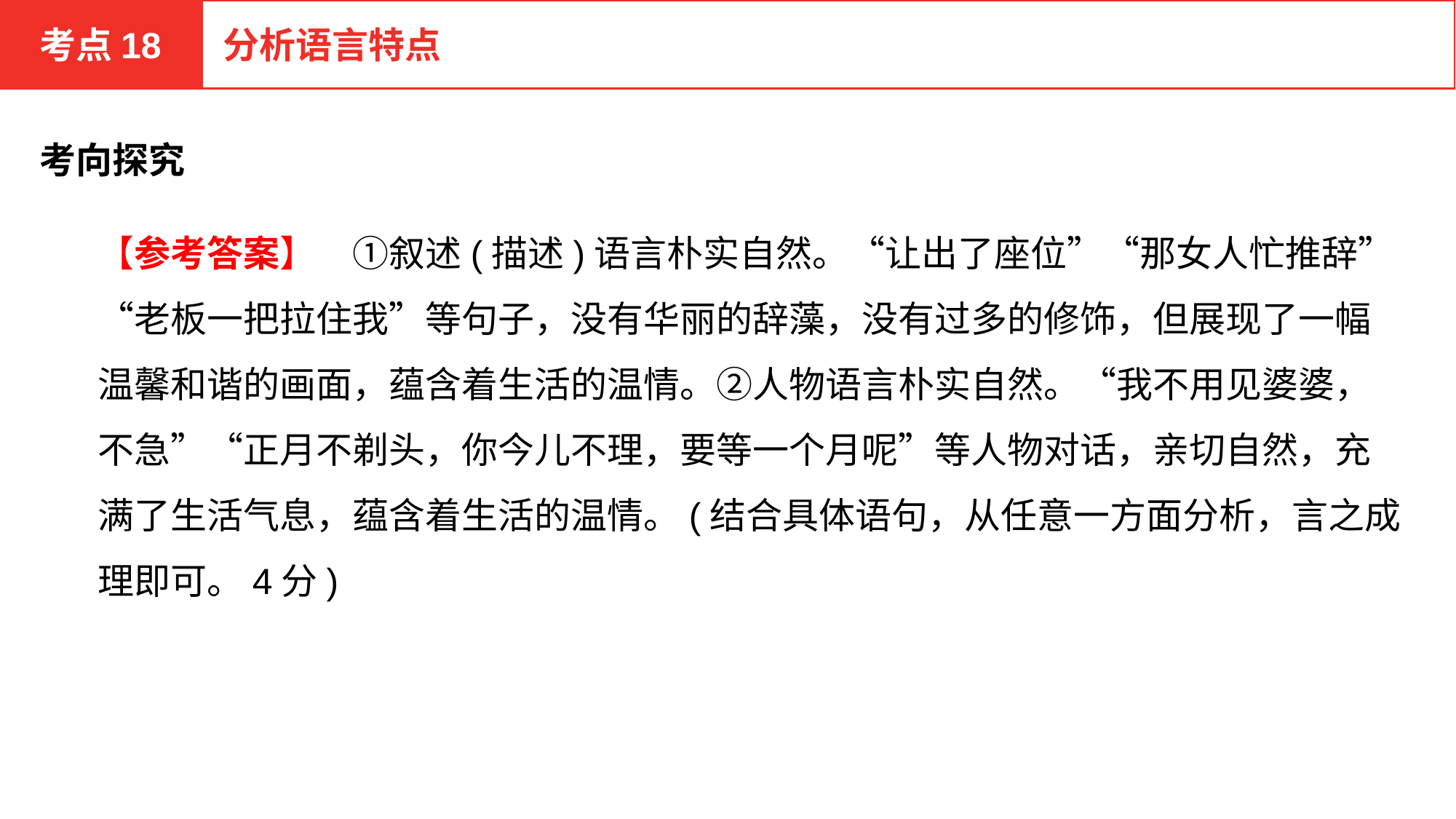

考点18
分析语言特点
考向探究

【参考答案】　①叙述(描述)语言朴实自然。“让出了座位”“那女人忙推辞”“老板一把拉住我”等句子，没有华丽的辞藻，没有过多的修饰，但展现了一幅温馨和谐的画面，蕴含着生活的温情。②人物语言朴实自然。“我不用见婆婆，不急”“正月不剃头，你今儿不理，要等一个月呢”等人物对话，亲切自然，充满了生活气息，蕴含着生活的温情。(结合具体语句，从任意一方面分析，言之成理即可。4分)